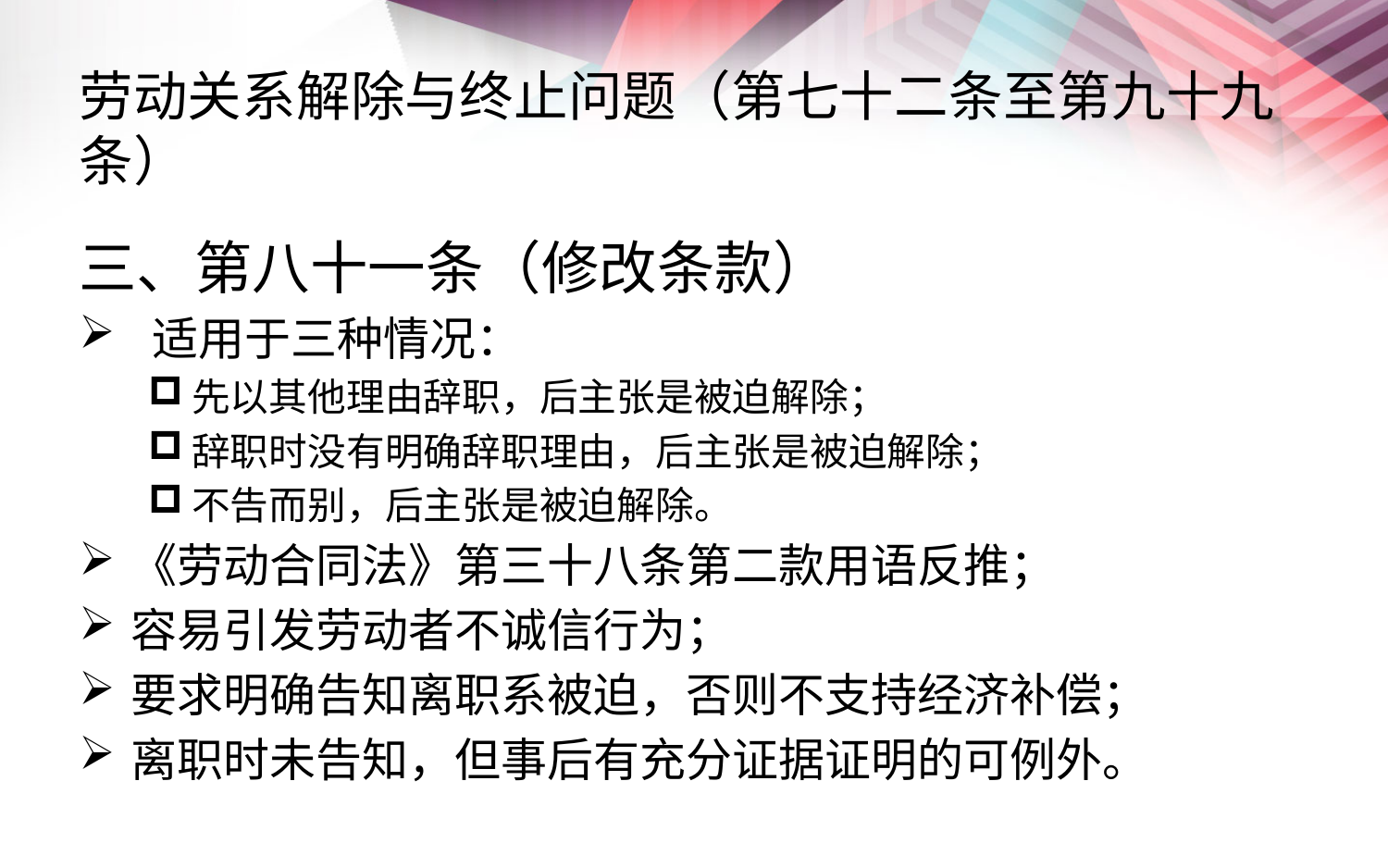

# 劳动关系解除与终止问题（第七十二条至第九十九条）
三、第八十一条（修改条款）
 适用于三种情况：
先以其他理由辞职，后主张是被迫解除；
辞职时没有明确辞职理由，后主张是被迫解除；
不告而别，后主张是被迫解除。
《劳动合同法》第三十八条第二款用语反推；
容易引发劳动者不诚信行为；
要求明确告知离职系被迫，否则不支持经济补偿；
离职时未告知，但事后有充分证据证明的可例外。